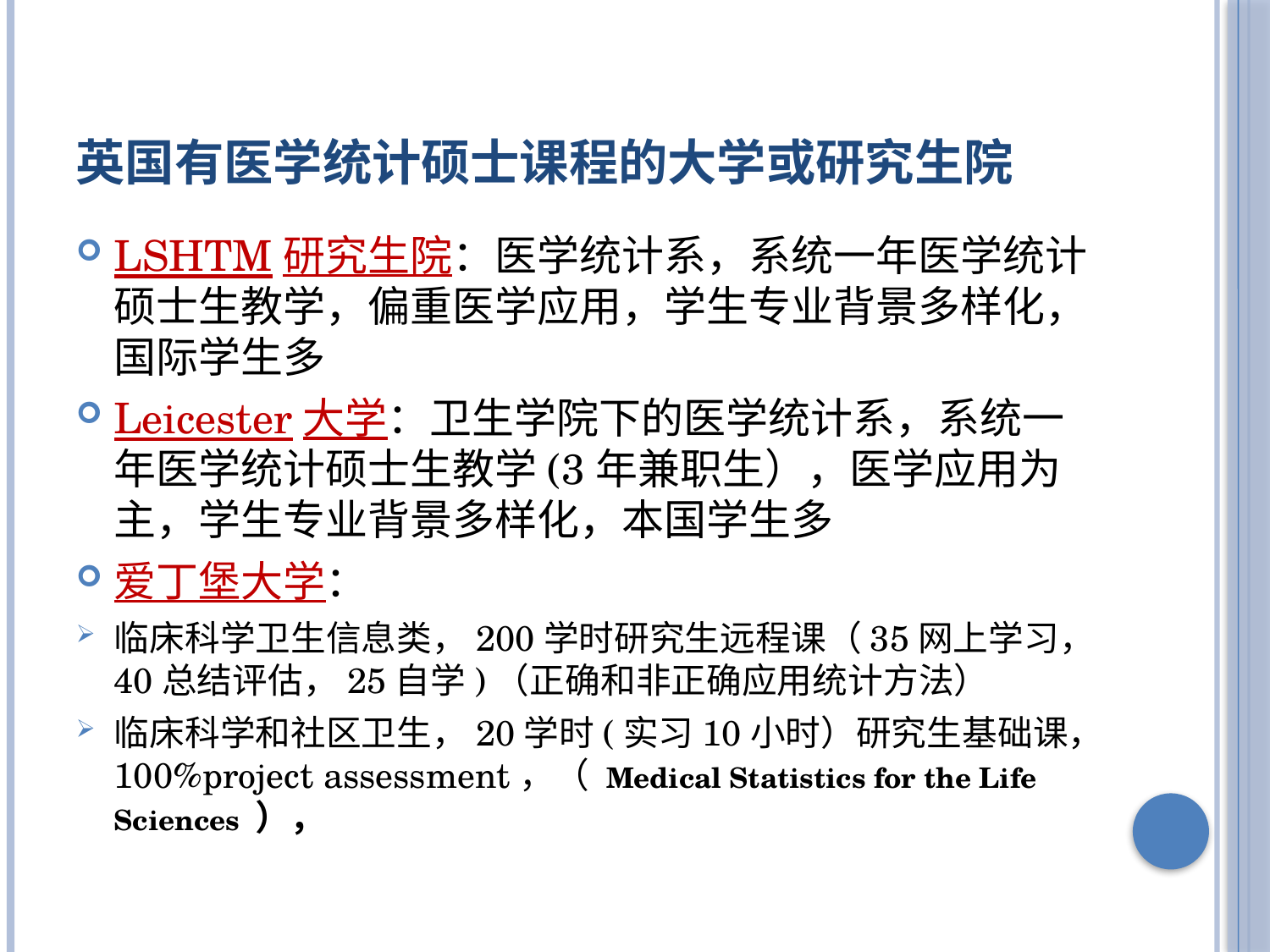

# 英国有医学统计硕士课程的大学或研究生院
LSHTM研究生院：医学统计系，系统一年医学统计硕士生教学，偏重医学应用，学生专业背景多样化，国际学生多
Leicester大学：卫生学院下的医学统计系，系统一年医学统计硕士生教学(3年兼职生），医学应用为主，学生专业背景多样化，本国学生多
爱丁堡大学：
临床科学卫生信息类，200学时研究生远程课（35网上学习，40总结评估，25自学)（正确和非正确应用统计方法）
临床科学和社区卫生，20学时(实习10小时）研究生基础课，100%project assessment，（ Medical Statistics for the Life Sciences ），